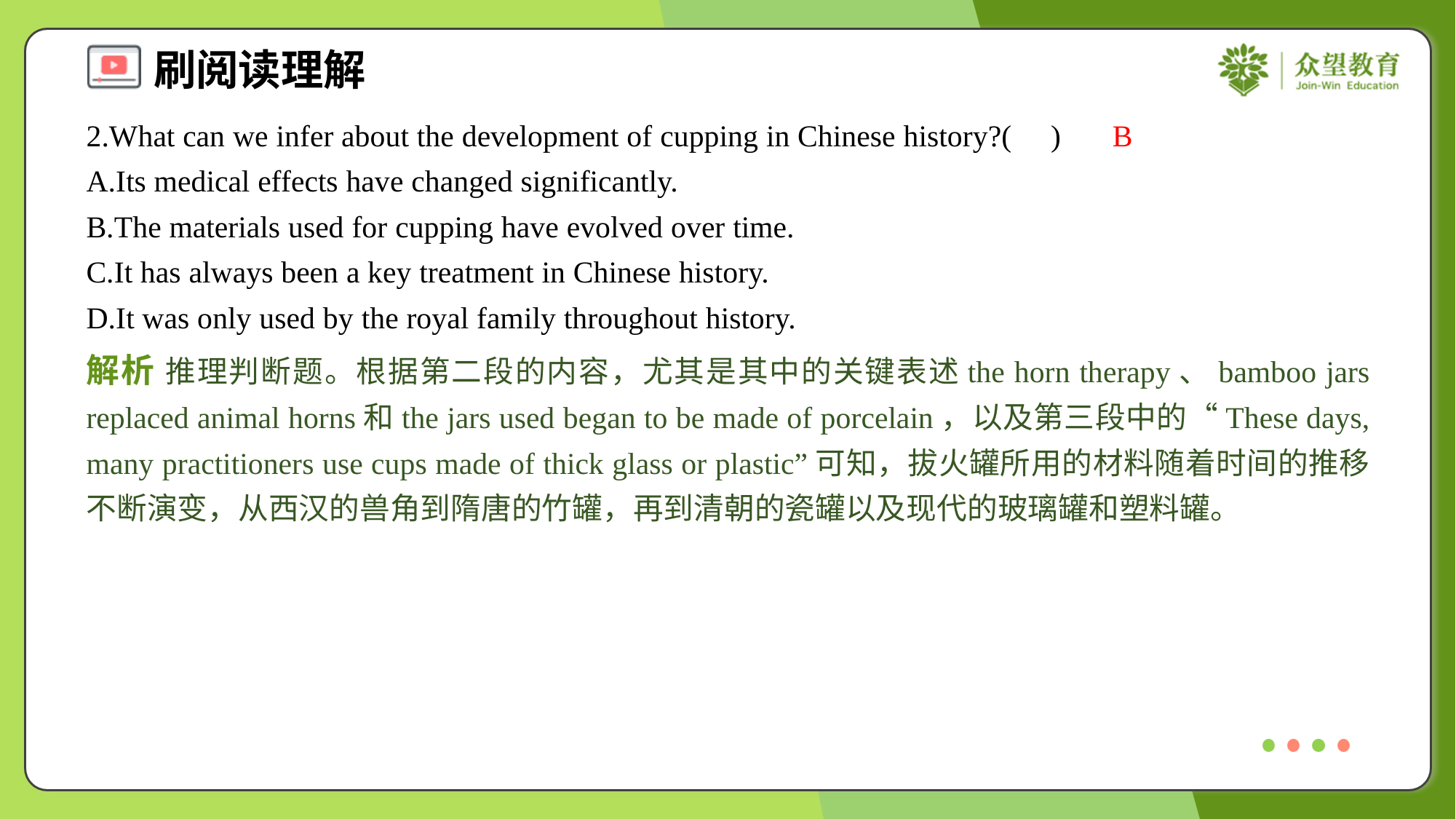

2.What can we infer about the development of cupping in Chinese history?(     )
B
A.Its medical effects have changed significantly.
B.The materials used for cupping have evolved over time.
C.It has always been a key treatment in Chinese history.
D.It was only used by the royal family throughout history.
解析 推理判断题。根据第二段的内容，尤其是其中的关键表述the horn therapy、bamboo jars replaced animal horns和the jars used began to be made of porcelain，以及第三段中的“These days, many practitioners use cups made of thick glass or plastic”可知，拔火罐所用的材料随着时间的推移不断演变，从西汉的兽角到隋唐的竹罐，再到清朝的瓷罐以及现代的玻璃罐和塑料罐。